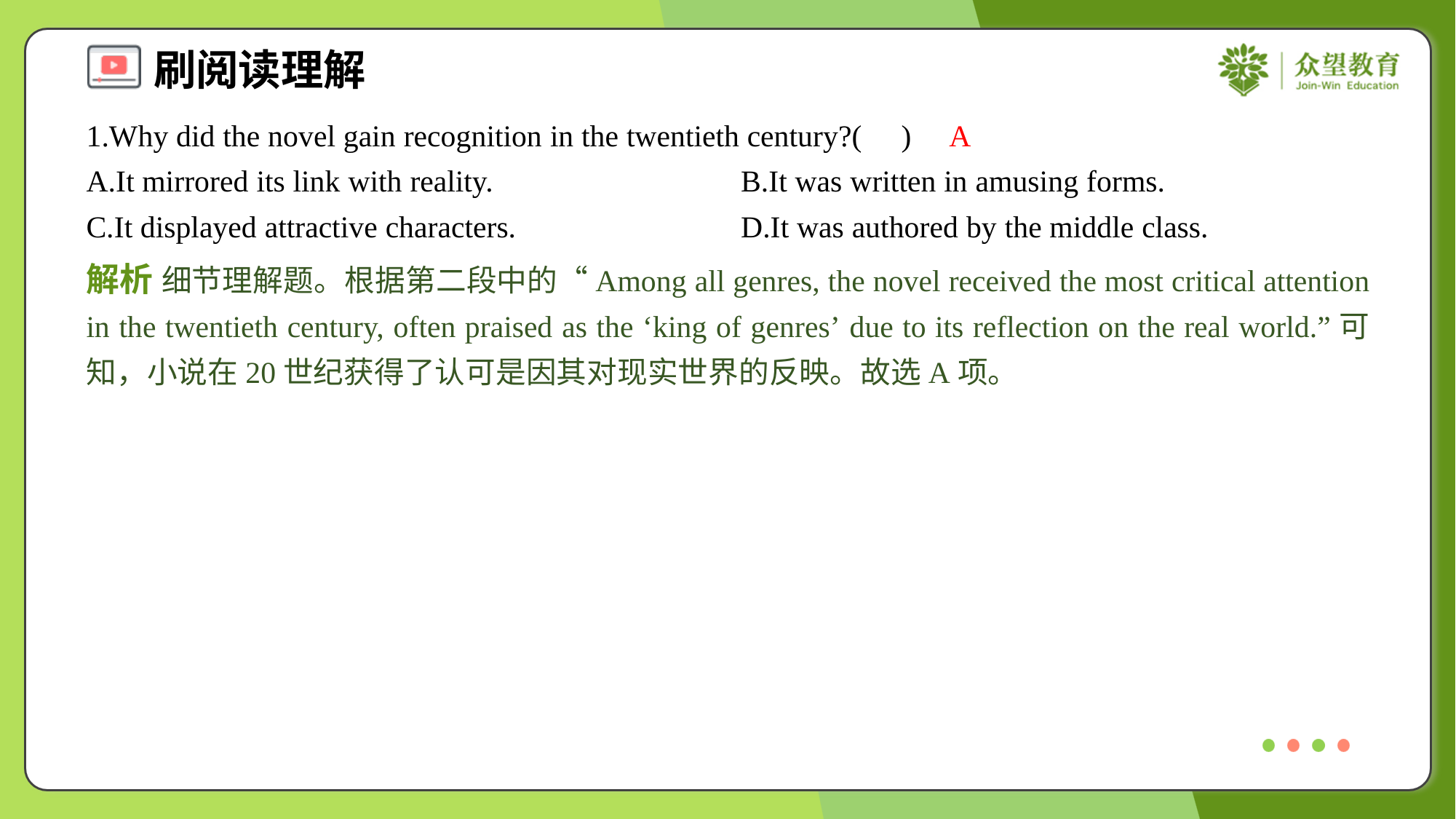

1.Why did the novel gain recognition in the twentieth century?(     )
A
A.It mirrored its link with reality.	B.It was written in amusing forms.
C.It displayed attractive characters.	D.It was authored by the middle class.
解析 细节理解题。根据第二段中的“Among all genres, the novel received the most critical attention in the twentieth century, often praised as the ‘king of genres’ due to its reflection on the real world.”可知，小说在20世纪获得了认可是因其对现实世界的反映。故选A项。